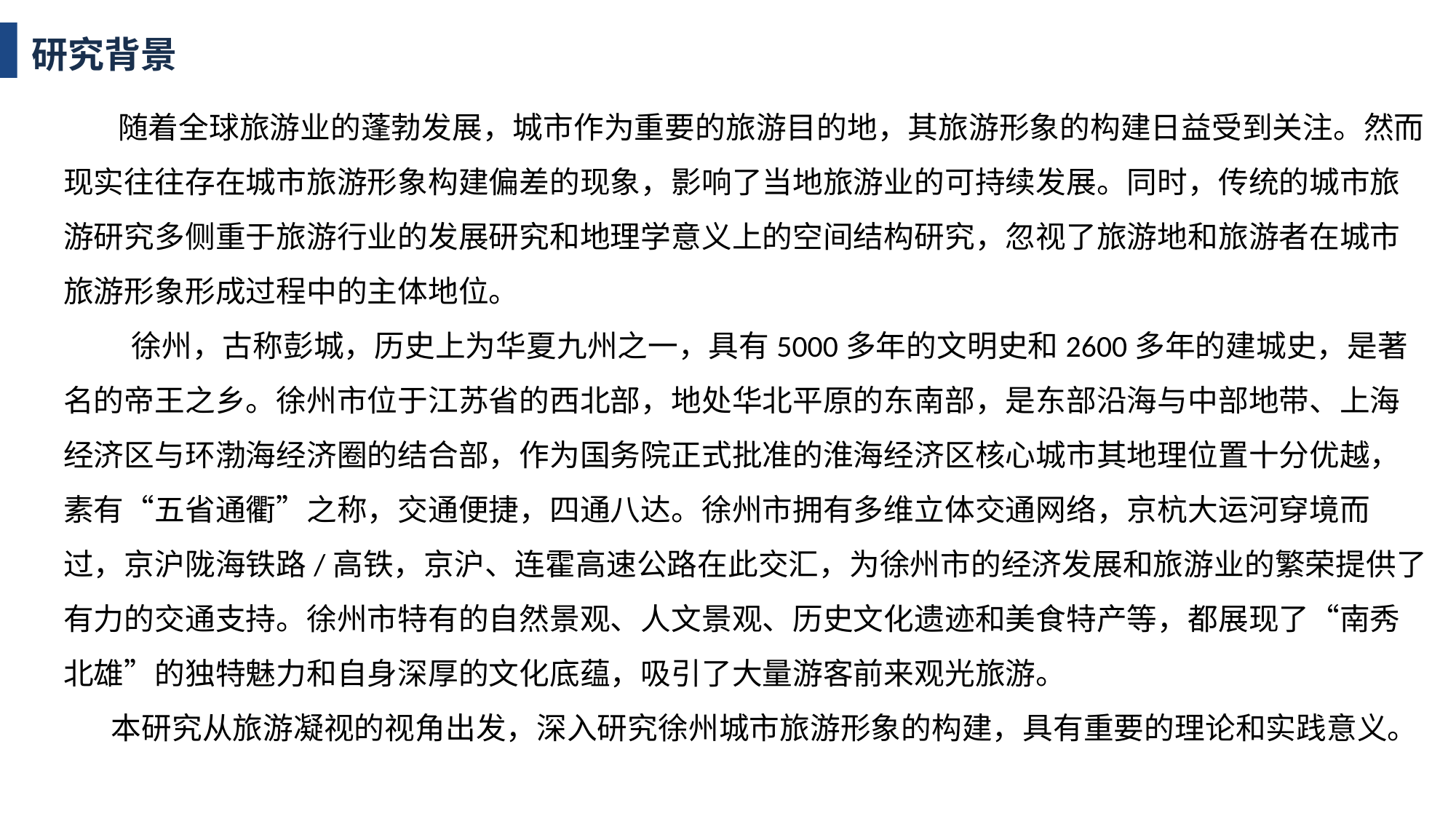

研究背景
       随着全球旅游业的蓬勃发展，城市作为重要的旅游目的地，其旅游形象的构建日益受到关注。然而现实往往存在城市旅游形象构建偏差的现象，影响了当地旅游业的可持续发展。同时，传统的城市旅游研究多侧重于旅游行业的发展研究和地理学意义上的空间结构研究，忽视了旅游地和旅游者在城市旅游形象形成过程中的主体地位。
         徐州，古称彭城，历史上为华夏九州之一，具有5000多年的文明史和2600多年的建城史，是著名的帝王之乡。徐州市位于江苏省的西北部，地处华北平原的东南部，是东部沿海与中部地带、上海经济区与环渤海经济圈的结合部，作为国务院正式批准的淮海经济区核心城市其地理位置十分优越，素有“五省通衢”之称，交通便捷，四通八达。徐州市拥有多维立体交通网络，京杭大运河穿境而过，京沪陇海铁路/高铁，京沪、连霍高速公路在此交汇，为徐州市的经济发展和旅游业的繁荣提供了有力的交通支持。徐州市特有的自然景观、人文景观、历史文化遗迹和美食特产等，都展现了“南秀北雄”的独特魅力和自身深厚的文化底蕴，吸引了大量游客前来观光旅游。
      本研究从旅游凝视的视角出发，深入研究徐州城市旅游形象的构建，具有重要的理论和实践意义。